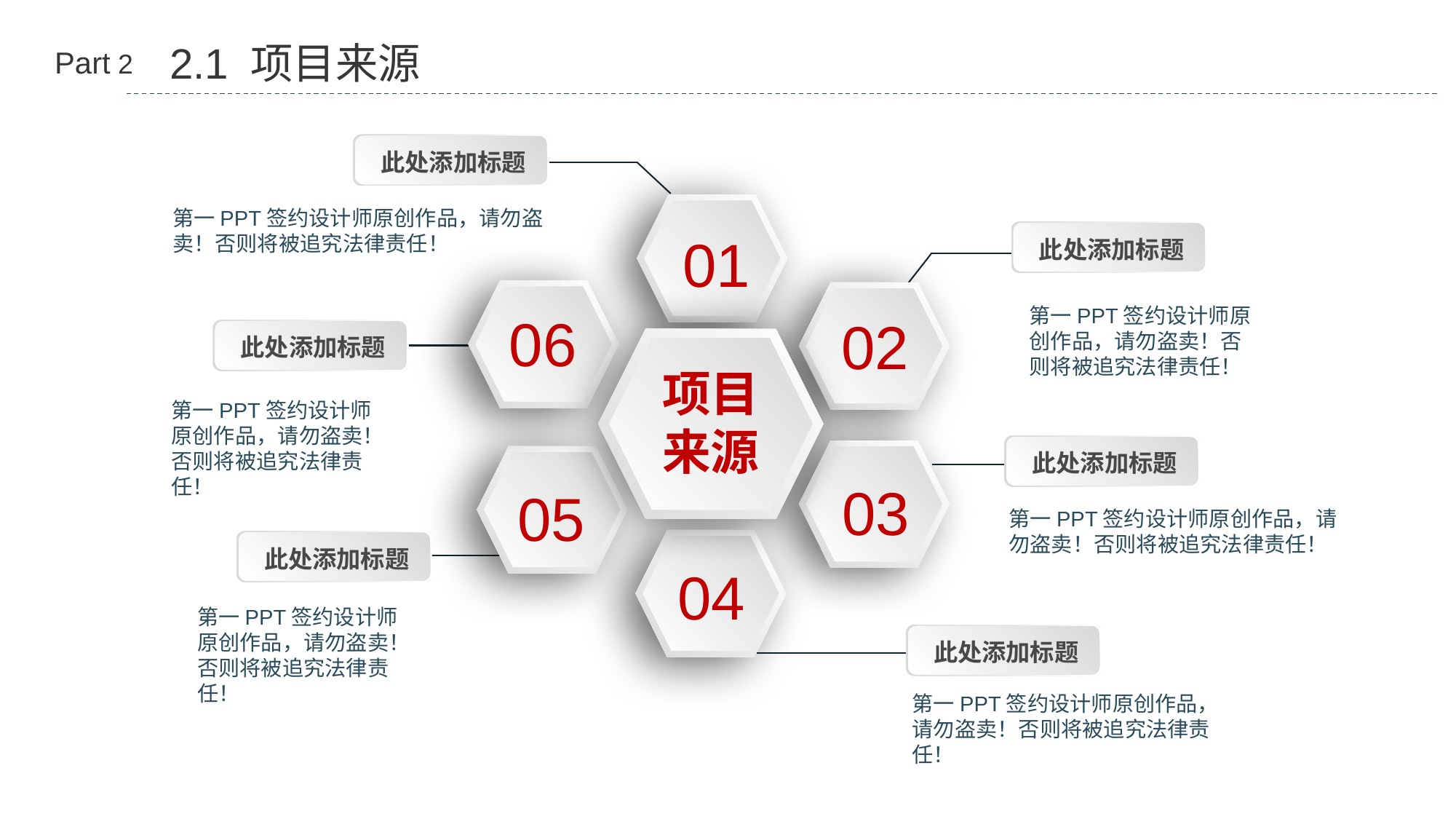

2.1 项目来源
Part 2

此处添加标题

01
第一PPT签约设计师原创作品，请勿盗卖！否则将被追究法律责任！

此处添加标题

06

02
第一PPT签约设计师原创作品，请勿盗卖！否则将被追究法律责任！

此处添加标题

项目来源
第一PPT签约设计师原创作品，请勿盗卖！否则将被追究法律责任！

此处添加标题

03

05
第一PPT签约设计师原创作品，请勿盗卖！否则将被追究法律责任！

04

此处添加标题
第一PPT签约设计师原创作品，请勿盗卖！否则将被追究法律责任！

此处添加标题
第一PPT签约设计师原创作品，请勿盗卖！否则将被追究法律责任！